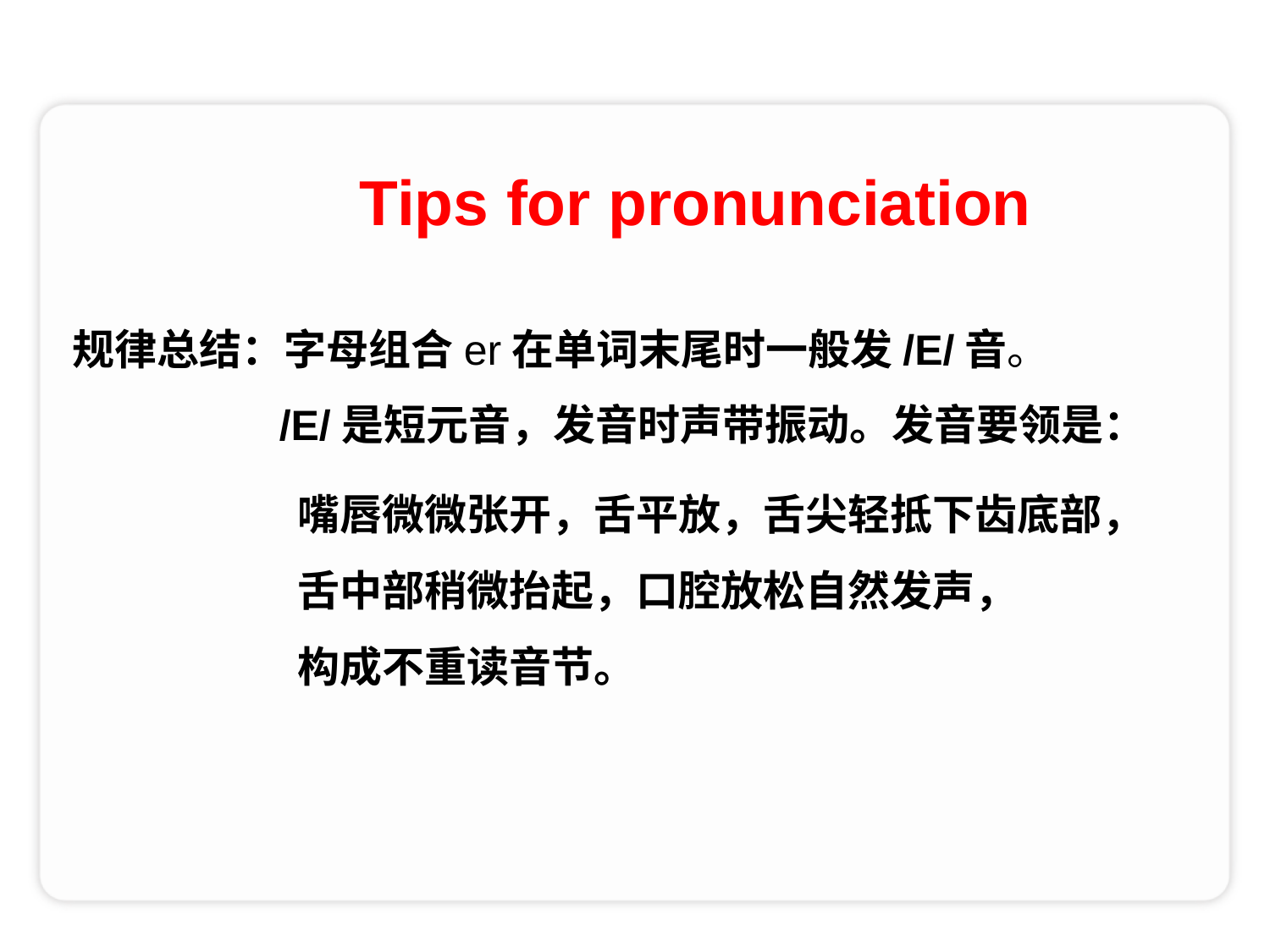

Tips for pronunciation
规律总结：字母组合er在单词末尾时一般发/E/音。
 /E/是短元音，发音时声带振动。发音要领是：
嘴唇微微张开，舌平放，舌尖轻抵下齿底部，
舌中部稍微抬起，口腔放松自然发声，
构成不重读音节。